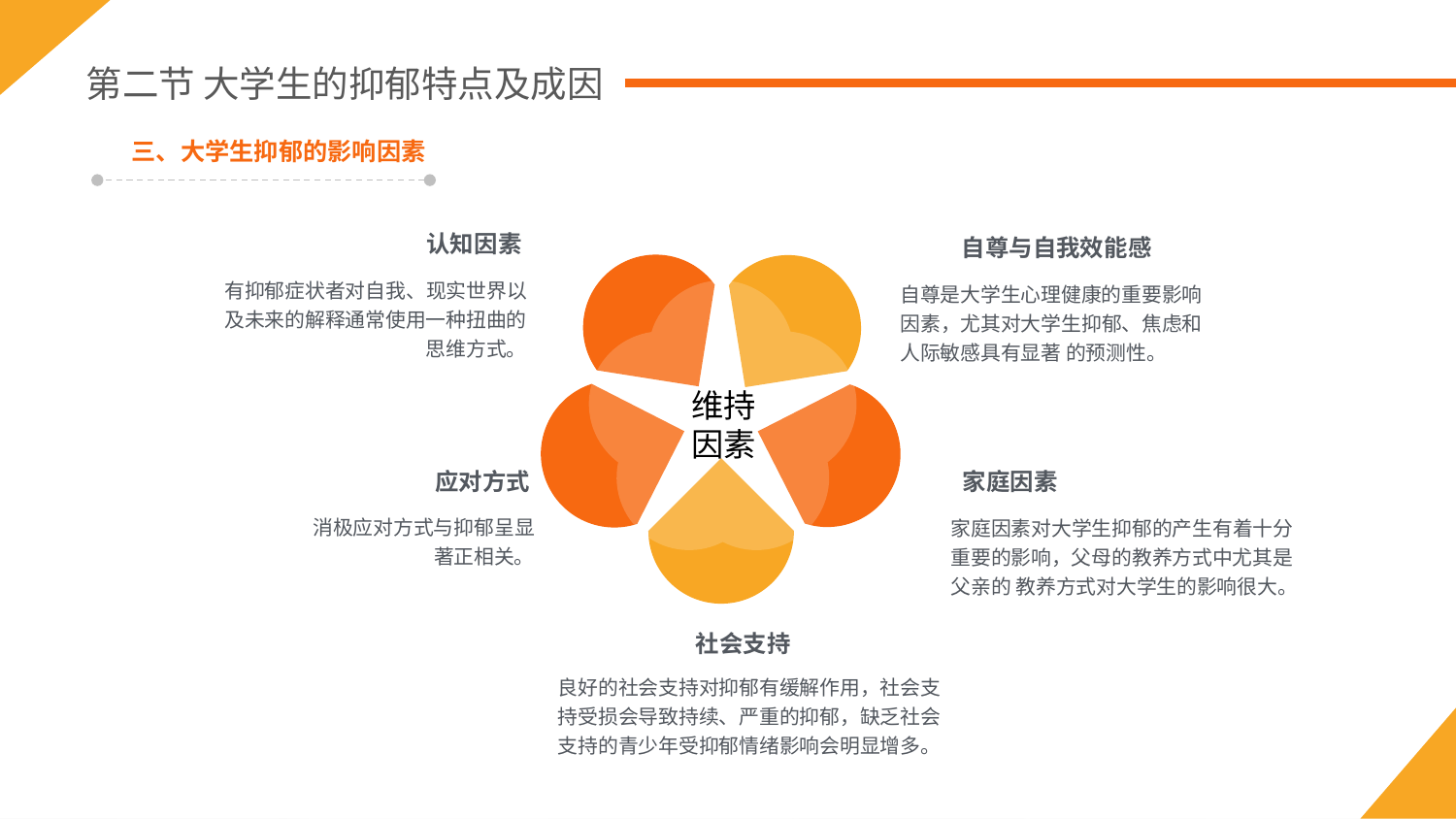

第二节 大学生的抑郁特点及成因
三、大学生抑郁的影响因素
认知因素
自尊与自我效能感

有抑郁症状者对自我、现实世界以及未来的解释通常使用一种扭曲的思维方式。
自尊是大学生心理健康的重要影响因素，尤其对大学生抑郁、焦虑和人际敏感具有显著 的预测性。
维持
因素
家庭因素
应对方式
消极应对方式与抑郁呈显著正相关。
家庭因素对大学生抑郁的产生有着十分重要的影响，父母的教养方式中尤其是父亲的 教养方式对大学生的影响很大。
社会支持
良好的社会支持对抑郁有缓解作用，社会支持受损会导致持续、严重的抑郁，缺乏社会 支持的青少年受抑郁情绪影响会明显增多。